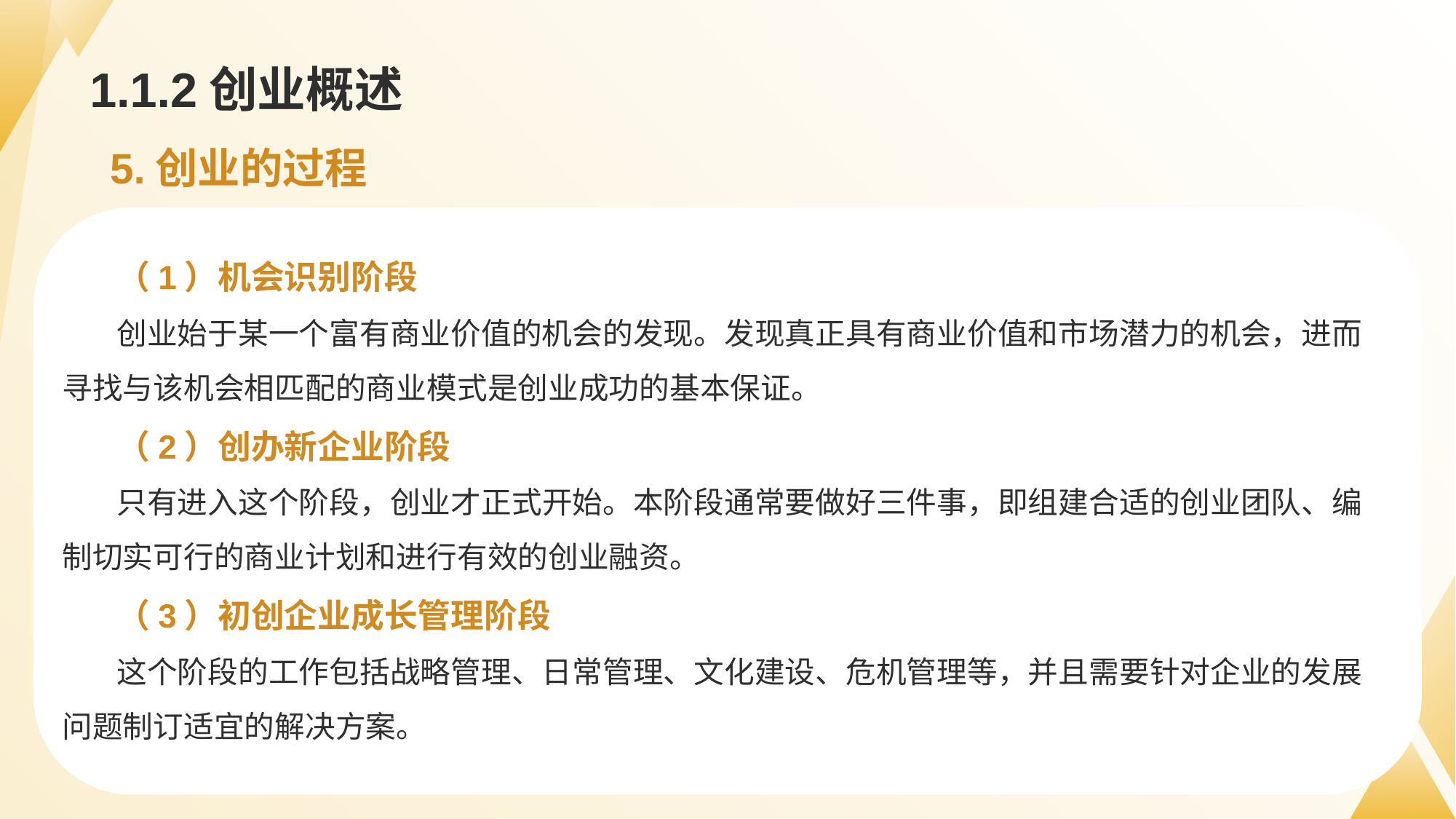

# 1.1.2创业概述
5.创业的过程
（1）机会识别阶段
创业始于某一个富有商业价值的机会的发现。发现真正具有商业价值和市场潜力的机会，进而寻找与该机会相匹配的商业模式是创业成功的基本保证。
（2）创办新企业阶段
只有进入这个阶段，创业才正式开始。本阶段通常要做好三件事，即组建合适的创业团队、编制切实可行的商业计划和进行有效的创业融资。
（3）初创企业成长管理阶段
这个阶段的工作包括战略管理、日常管理、文化建设、危机管理等，并且需要针对企业的发展问题制订适宜的解决方案。